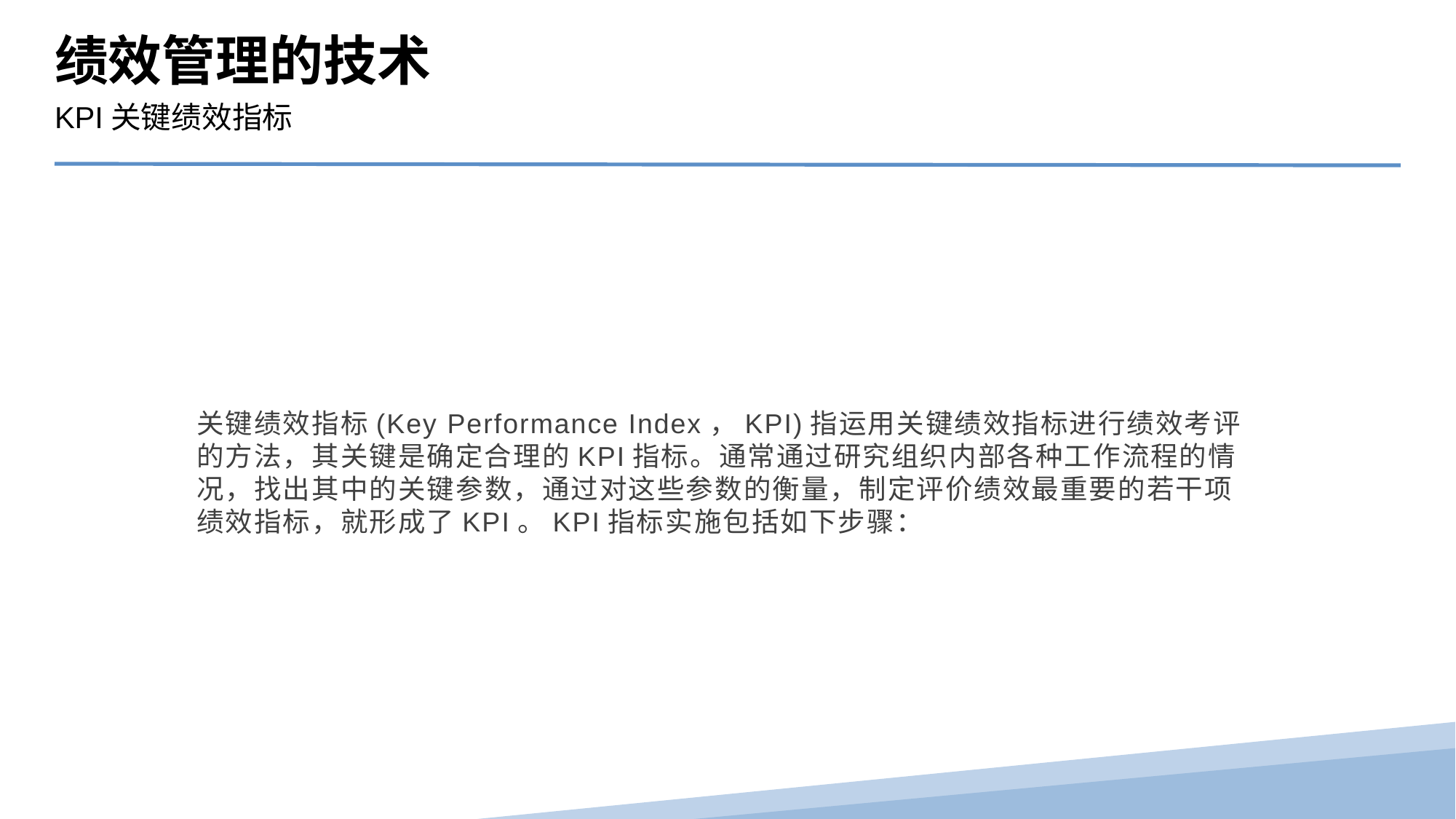

绩效管理的技术
KPI关键绩效指标
关键绩效指标(Key Performance Index，KPI)指运用关键绩效指标进行绩效考评的方法，其关键是确定合理的KPI指标。通常通过研究组织内部各种工作流程的情况，找出其中的关键参数，通过对这些参数的衡量，制定评价绩效最重要的若干项绩效指标，就形成了KPI。KPI指标实施包括如下步骤：